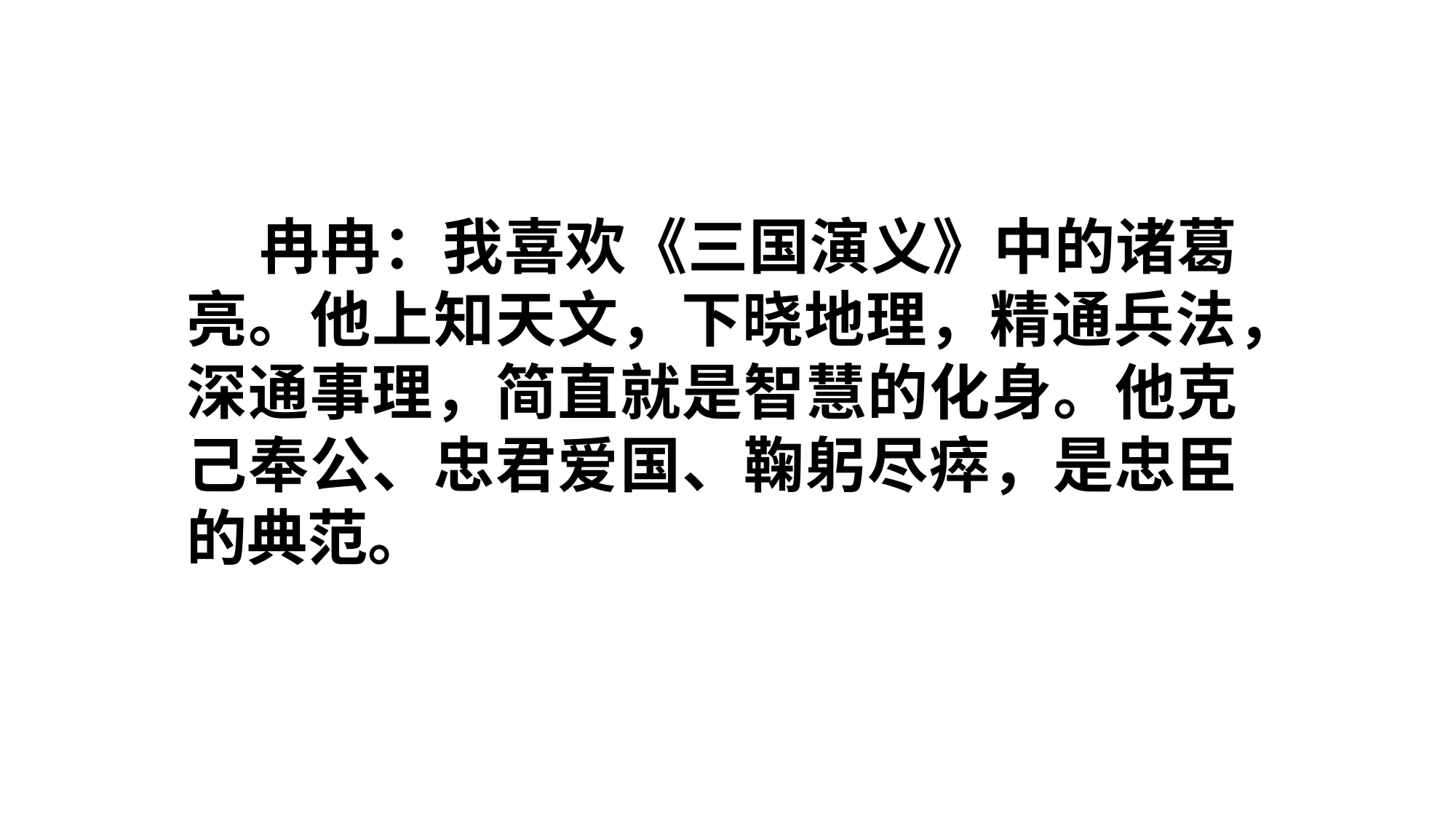

冉冉：我喜欢《三国演义》中的诸葛亮。他上知天文，下晓地理，精通兵法，深通事理，简直就是智慧的化身。他克己奉公、忠君爱国、鞠躬尽瘁，是忠臣的典范。